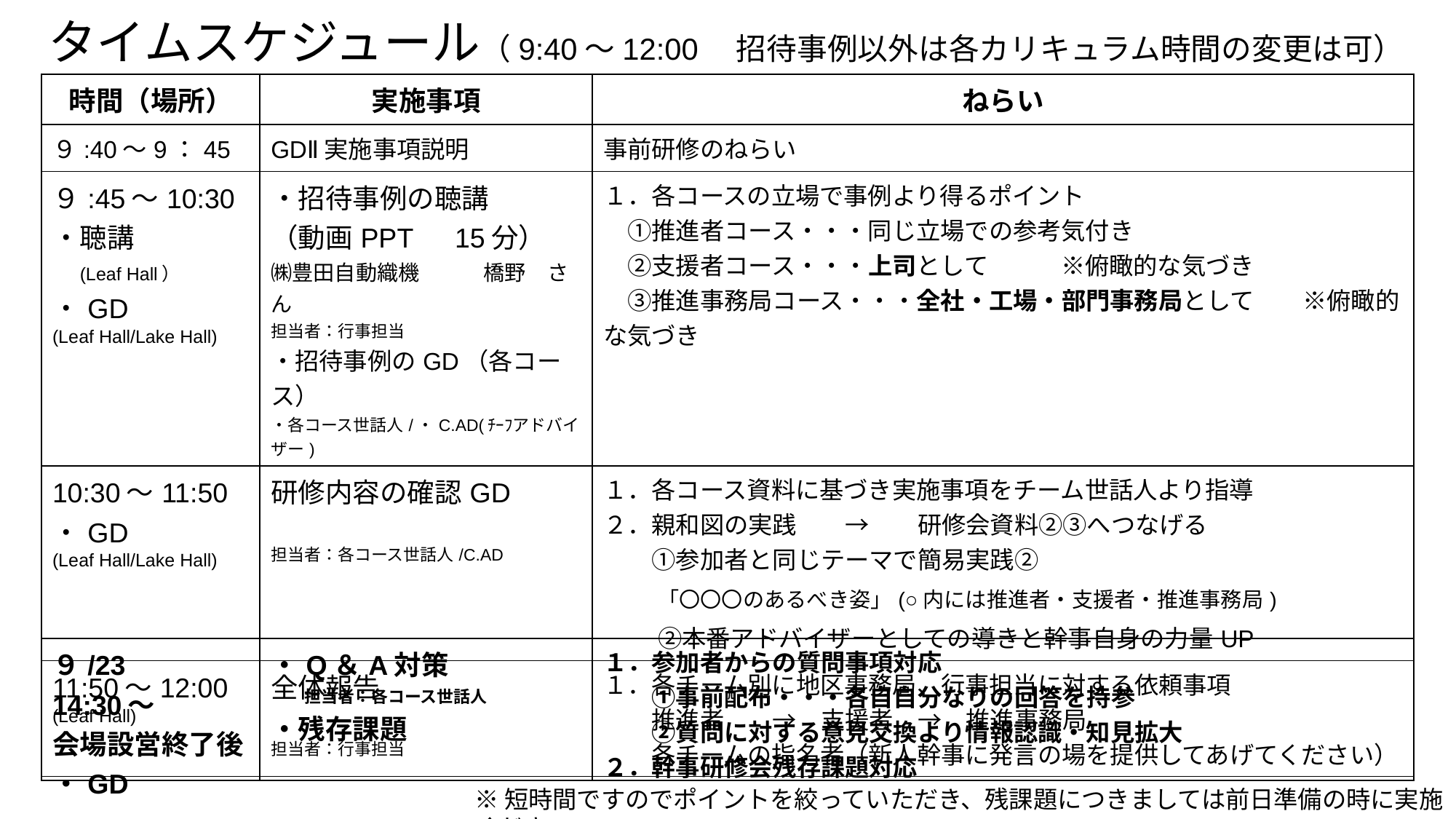

# タイムスケジュール（9:40～12:00　招待事例以外は各カリキュラム時間の変更は可）
| 時間（場所） | 実施事項 | ねらい |
| --- | --- | --- |
| ９:40～9：45 | GDⅡ実施事項説明 | 事前研修のねらい |
| ９:45～10:30 ・聴講 　(Leaf Hall） ・GD (Leaf Hall/Lake Hall) | ・招待事例の聴講 （動画PPT　15分） ㈱豊田自動織機　　　橋野　さん 担当者：行事担当 ・招待事例のGD（各コース） ・各コース世話人/・C.AD(ﾁｰﾌアドバイザー) | １．各コースの立場で事例より得るポイント 　①推進者コース・・・同じ立場での参考気付き 　②支援者コース・・・上司として　　　※俯瞰的な気づき 　③推進事務局コース・・・全社・工場・部門事務局として　　※俯瞰的な気づき |
| 10:30～11:50 ・GD (Leaf Hall/Lake Hall) | 研修内容の確認GD 担当者：各コース世話人/C.AD | １．各コース資料に基づき実施事項をチーム世話人より指導 ２．親和図の実践　　→　　研修会資料②③へつなげる 　　①参加者と同じテーマで簡易実践② 　　「〇〇〇のあるべき姿」(○内には推進者・支援者・推進事務局) 　　②本番アドバイザーとしての導きと幹事自身の力量UP |
| 11:50～12:00 (Leaf Hall) | 全体報告 担当者：行事担当 | １．各チーム別に地区事務局、行事担当に対する依頼事項 　　推進者　　→　支援者　→　推進事務局　 　　各チームの指名者（新人幹事に発言の場を提供してあげてください） |
| ９/23 14:30～ 会場設営終了後 ・GD | ・Q＆A対策 　　担当者：各コース世話人 ・残存課題 | １．参加者からの質問事項対応 　　①事前配布・・・各自自分なりの回答を持参 　　②質問に対する意見交換より情報認識・知見拡大 ２．幹事研修会残存課題対応 |
| --- | --- | --- |
※短時間ですのでポイントを絞っていただき、残課題につきましては前日準備の時に実施ください